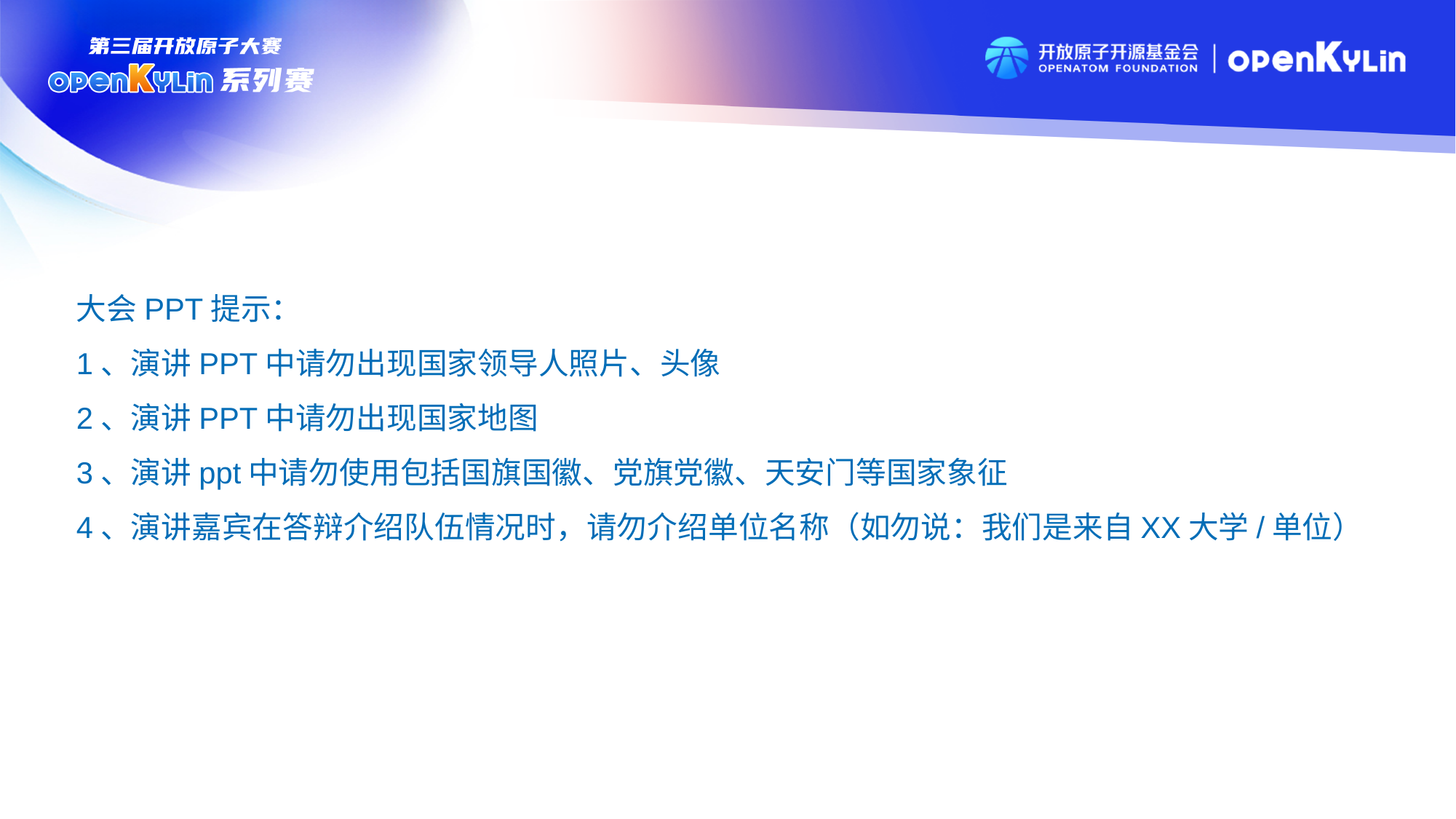

大会PPT提示：
1、演讲PPT中请勿出现国家领导人照片、头像
2、演讲PPT中请勿出现国家地图
3、演讲ppt中请勿使用包括国旗国徽、党旗党徽、天安门等国家象征
4、演讲嘉宾在答辩介绍队伍情况时，请勿介绍单位名称（如勿说：我们是来自XX大学/单位）